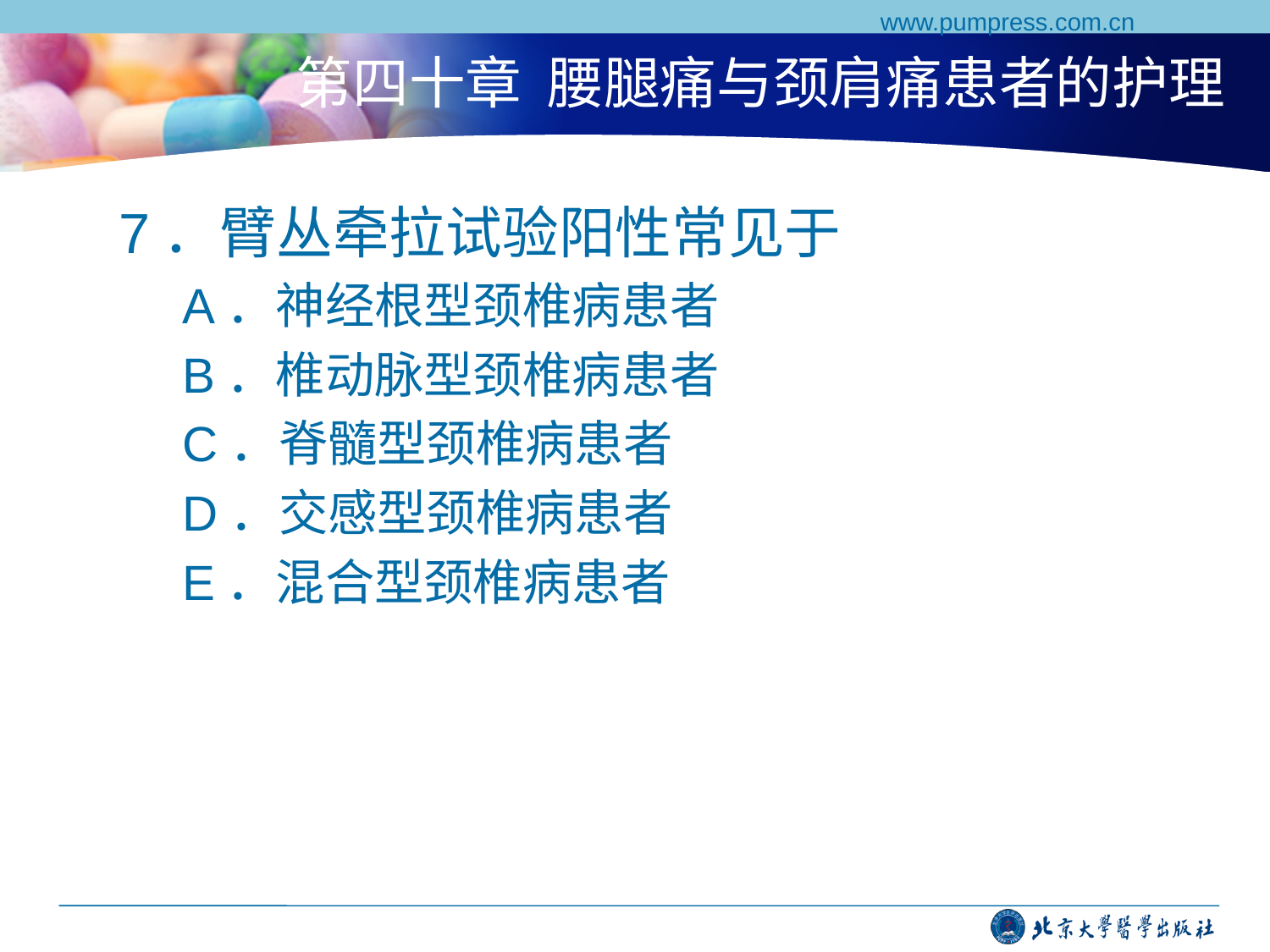

www.pumpress.com.cn
# 第四十章  腰腿痛与颈肩痛患者的护理
7．臂丛牵拉试验阳性常见于
A．神经根型颈椎病患者
B．椎动脉型颈椎病患者
C．脊髓型颈椎病患者
D．交感型颈椎病患者
E．混合型颈椎病患者